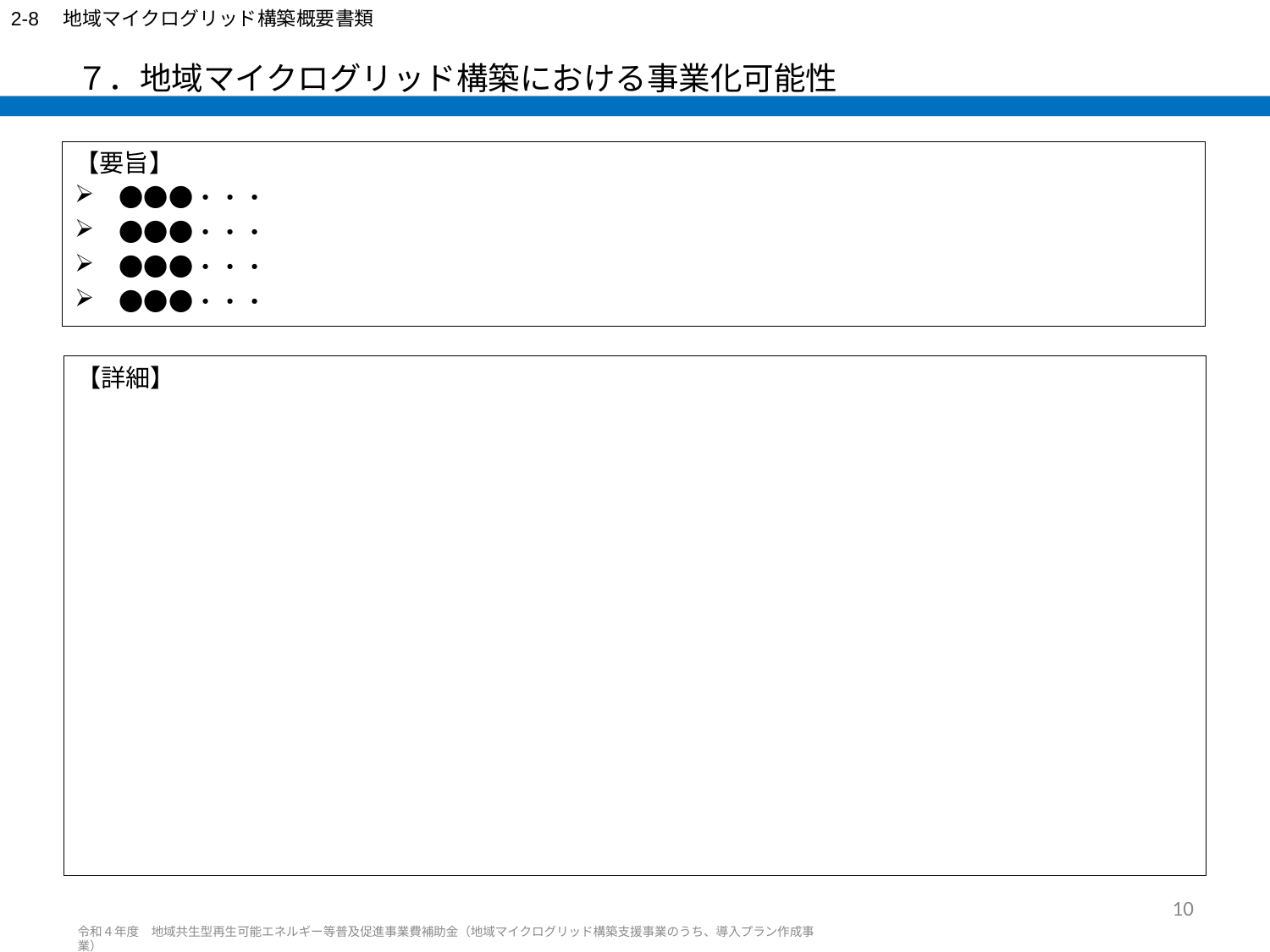

2-8　地域マイクログリッド構築概要書類
# ７．地域マイクログリッド構築における事業化可能性

【要旨】
　●●●・・・
　●●●・・・
　●●●・・・
　●●●・・・
【詳細】
10